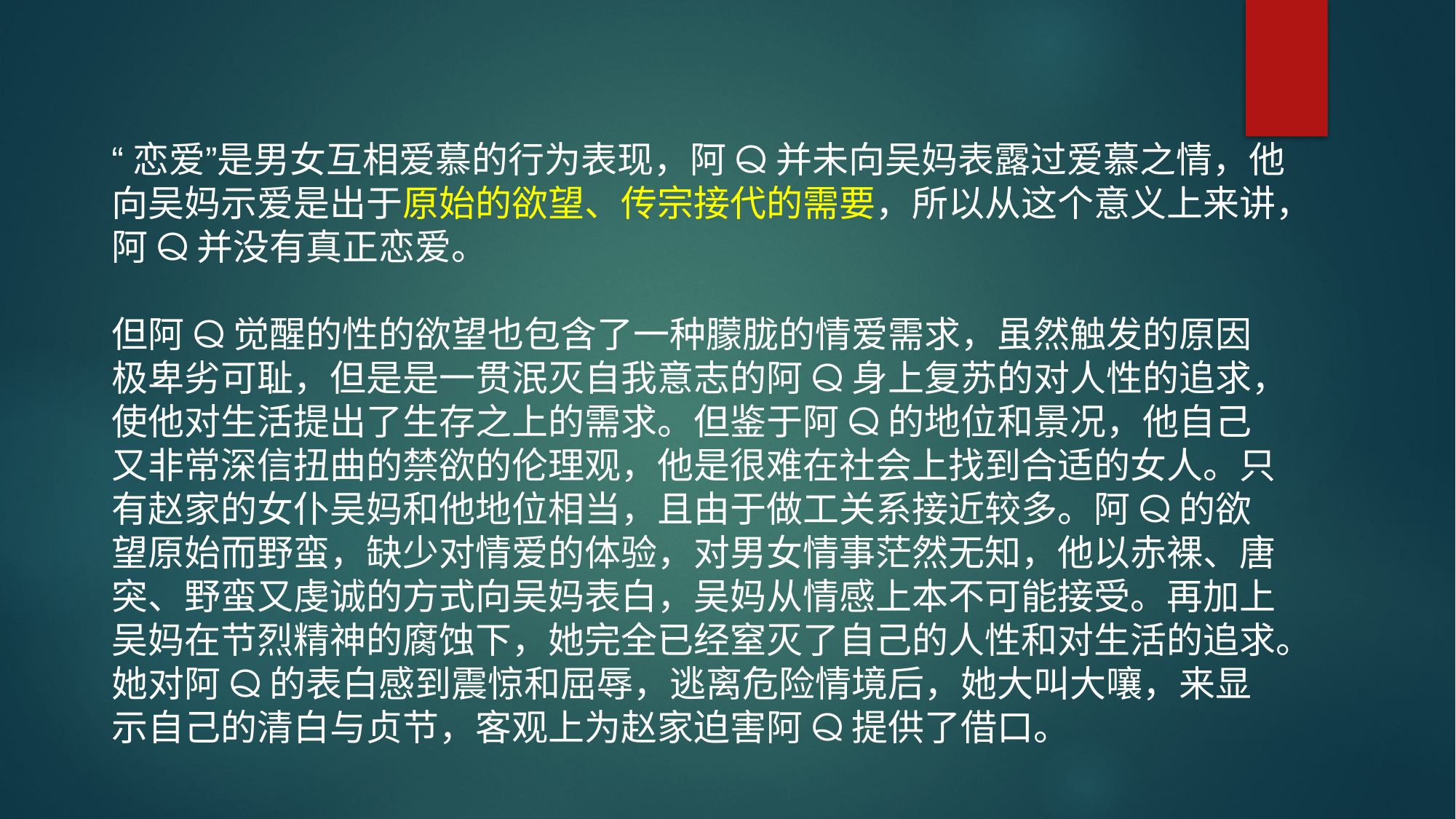

“恋爱”是男女互相爱慕的行为表现，阿Q并未向吴妈表露过爱慕之情，他向吴妈示爱是出于原始的欲望、传宗接代的需要，所以从这个意义上来讲，阿Q并没有真正恋爱。

但阿Q觉醒的性的欲望也包含了一种朦胧的情爱需求，虽然触发的原因极卑劣可耻，但是是一贯泯灭自我意志的阿Q身上复苏的对人性的追求，使他对生活提出了生存之上的需求。但鉴于阿Q的地位和景况，他自己又非常深信扭曲的禁欲的伦理观，他是很难在社会上找到合适的女人。只有赵家的女仆吴妈和他地位相当，且由于做工关系接近较多。阿Q的欲望原始而野蛮，缺少对情爱的体验，对男女情事茫然无知，他以赤裸、唐突、野蛮又虔诚的方式向吴妈表白，吴妈从情感上本不可能接受。再加上吴妈在节烈精神的腐蚀下，她完全已经窒灭了自己的人性和对生活的追求。她对阿Q的表白感到震惊和屈辱，逃离危险情境后，她大叫大嚷，来显示自己的清白与贞节，客观上为赵家迫害阿Q提供了借口。